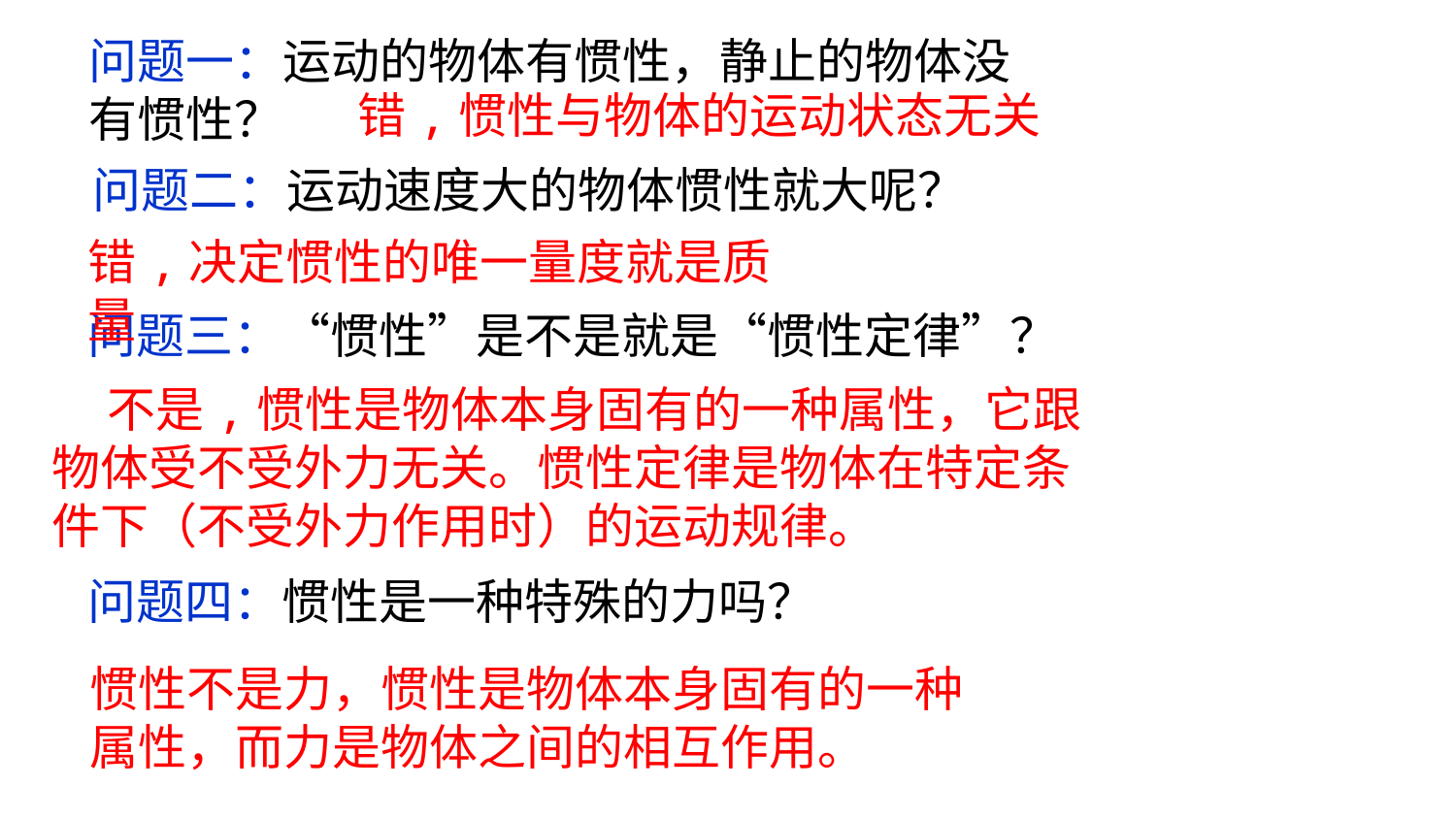

问题一：运动的物体有惯性，静止的物体没有惯性？
  错,惯性与物体的运动状态无关
问题二：运动速度大的物体惯性就大呢？
错,决定惯性的唯一量度就是质量
问题三：“惯性”是不是就是“惯性定律”？

    不是,惯性是物体本身固有的一种属性，它跟物体受不受外力无关。惯性定律是物体在特定条件下（不受外力作用时）的运动规律。
问题四：惯性是一种特殊的力吗？
 惯性不是力，惯性是物体本身固有的一种
 属性，而力是物体之间的相互作用。